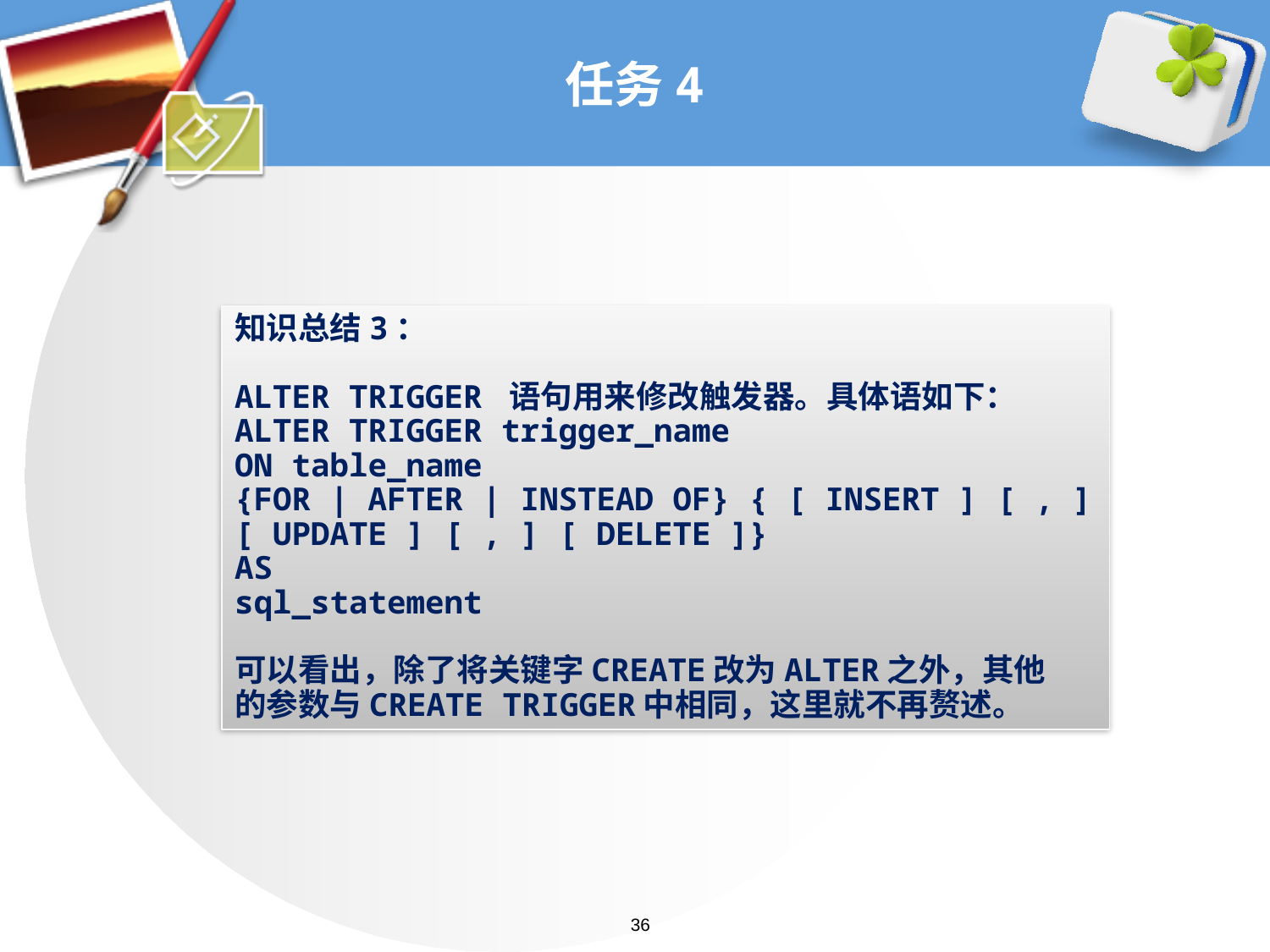

# 任务4
知识总结3：

ALTER TRIGGER 语句用来修改触发器。具体语如下：
ALTER TRIGGER trigger_name
ON table_name
{FOR | AFTER | INSTEAD OF} { [ INSERT ] [ , ][ UPDATE ] [ , ] [ DELETE ]}
AS
sql_statement

可以看出，除了将关键字CREATE改为ALTER之外，其他
的参数与CREATE TRIGGER中相同，这里就不再赘述。
36